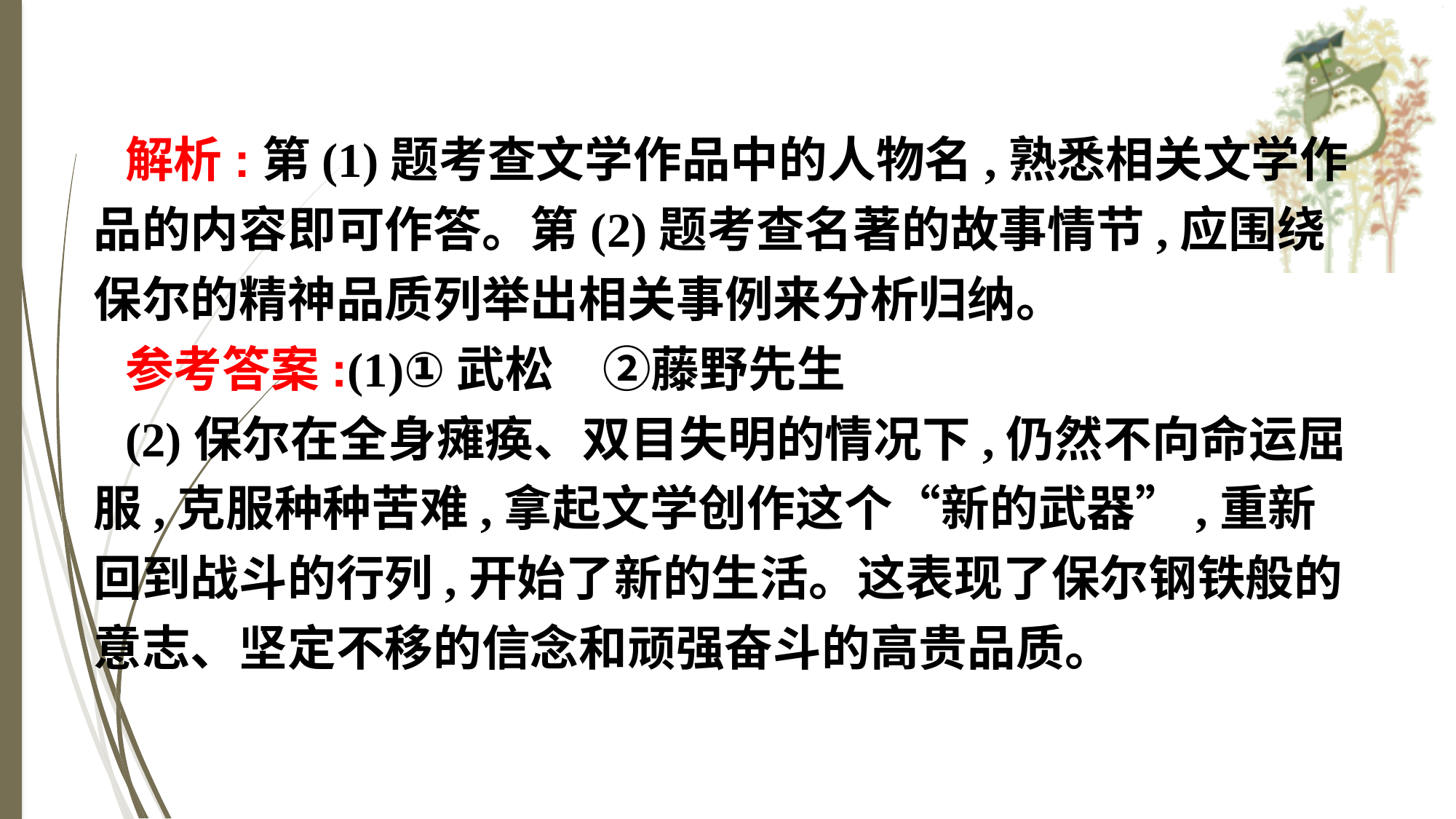

解析:第(1)题考查文学作品中的人物名,熟悉相关文学作品的内容即可作答。第(2)题考查名著的故事情节,应围绕保尔的精神品质列举出相关事例来分析归纳。
参考答案:(1)①武松　②藤野先生
(2)保尔在全身瘫痪、双目失明的情况下,仍然不向命运屈服,克服种种苦难,拿起文学创作这个“新的武器”,重新回到战斗的行列,开始了新的生活。这表现了保尔钢铁般的意志、坚定不移的信念和顽强奋斗的高贵品质。